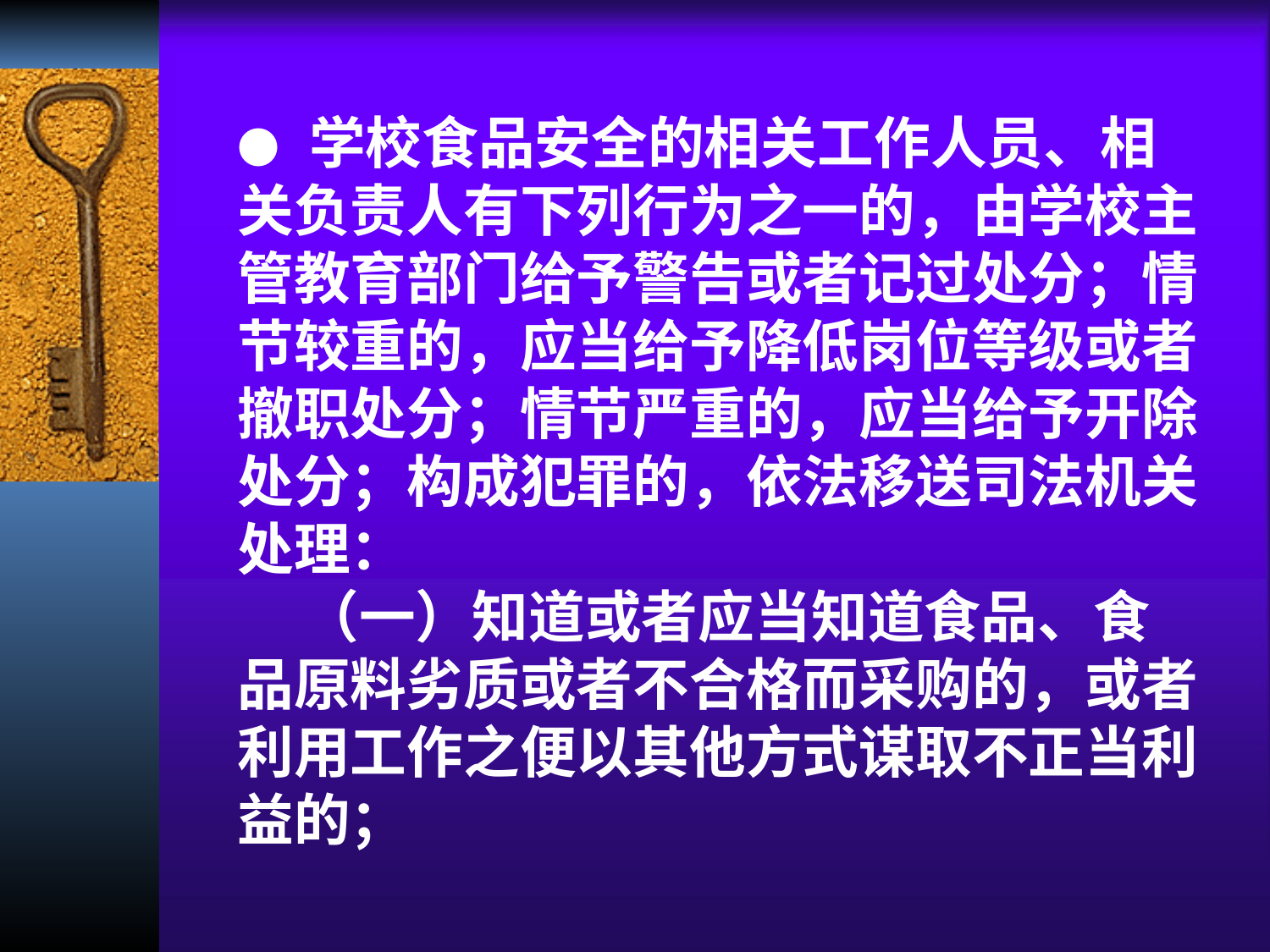

●  学校食品安全的相关工作人员、相关负责人有下列行为之一的，由学校主管教育部门给予警告或者记过处分；情节较重的，应当给予降低岗位等级或者撤职处分；情节严重的，应当给予开除处分；构成犯罪的，依法移送司法机关处理：
    （一）知道或者应当知道食品、食品原料劣质或者不合格而采购的，或者利用工作之便以其他方式谋取不正当利益的；